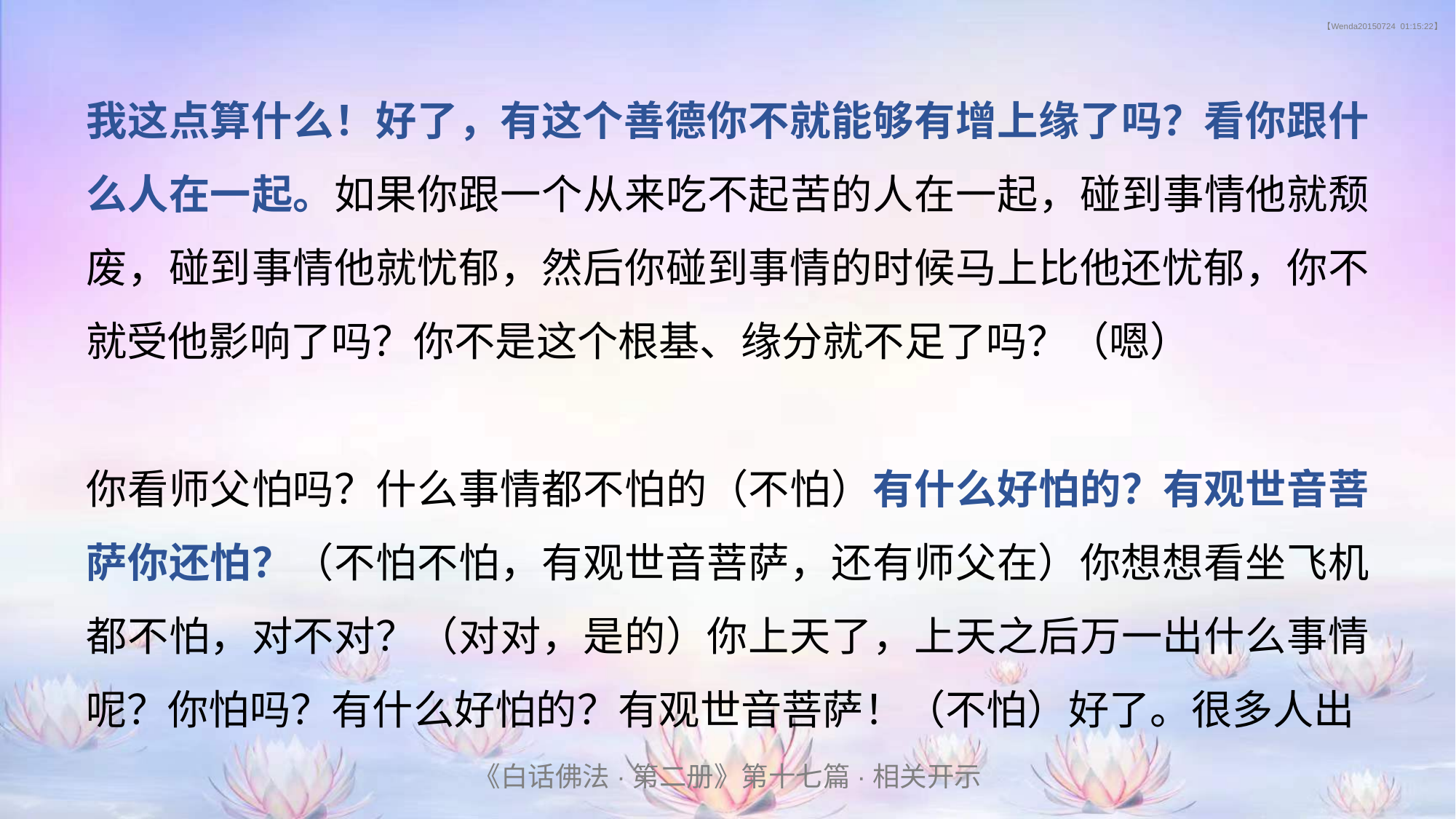

# 【Wenda20150724  01:15:22】
我这点算什么！好了，有这个善德你不就能够有增上缘了吗？看你跟什么人在一起。如果你跟一个从来吃不起苦的人在一起，碰到事情他就颓废，碰到事情他就忧郁，然后你碰到事情的时候马上比他还忧郁，你不就受他影响了吗？你不是这个根基、缘分就不足了吗？（嗯）

你看师父怕吗？什么事情都不怕的（不怕）有什么好怕的？有观世音菩萨你还怕？（不怕不怕，有观世音菩萨，还有师父在）你想想看坐飞机都不怕，对不对？（对对，是的）你上天了，上天之后万一出什么事情呢？你怕吗？有什么好怕的？有观世音菩萨！（不怕）好了。很多人出
《白话佛法·第二册》第十七篇·相关开示